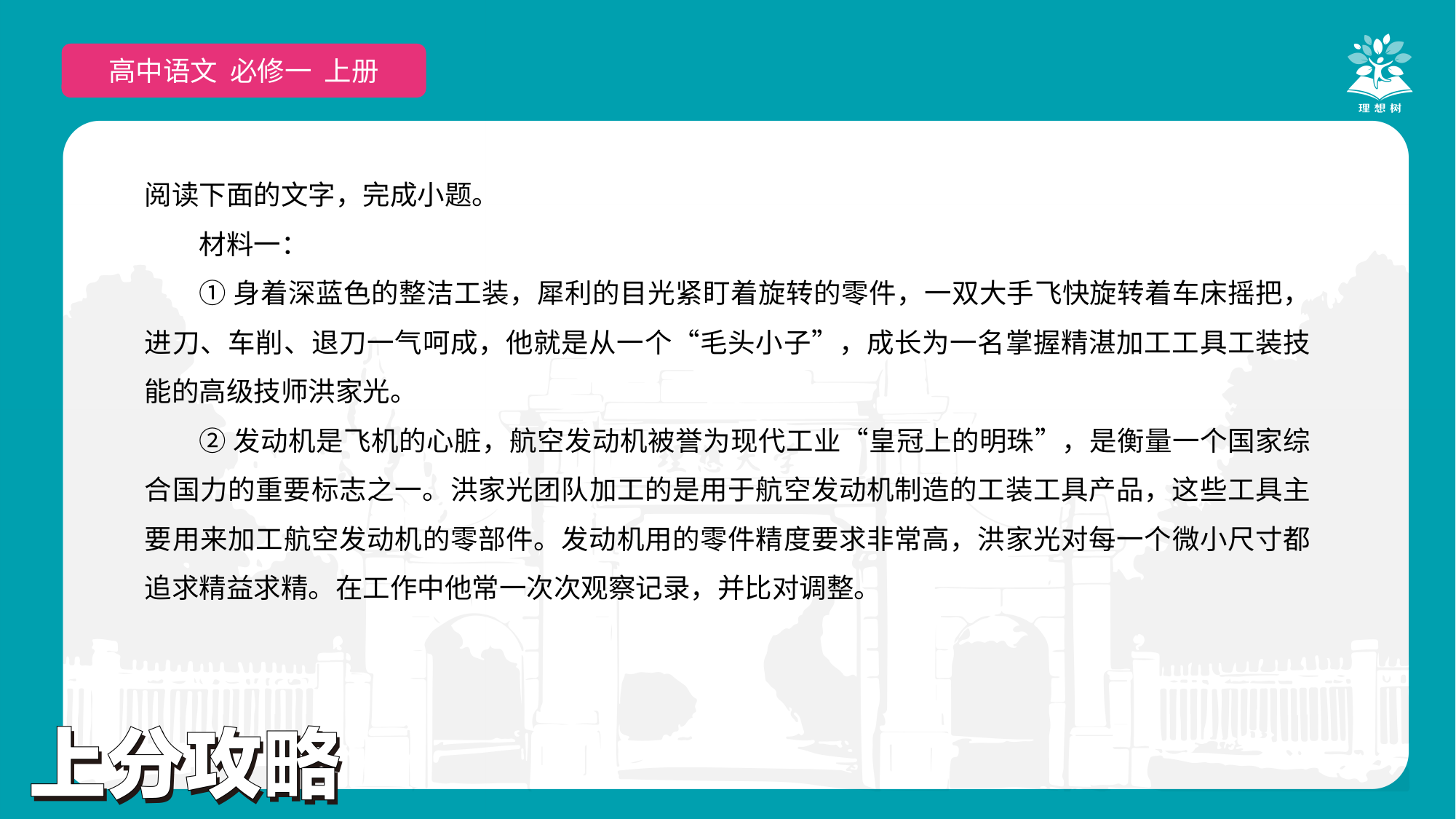

高中语文  选择性必修上
高中语文  必修一  上册
阅读下面的文字，完成小题。
材料一：
①身着深蓝色的整洁工装，犀利的目光紧盯着旋转的零件，一双大手飞快旋转着车床摇把，进刀、车削、退刀一气呵成，他就是从一个“毛头小子”，成长为一名掌握精湛加工工具工装技能的高级技师洪家光。
②发动机是飞机的心脏，航空发动机被誉为现代工业“皇冠上的明珠”，是衡量一个国家综合国力的重要标志之一。洪家光团队加工的是用于航空发动机制造的工装工具产品，这些工具主要用来加工航空发动机的零部件。发动机用的零件精度要求非常高，洪家光对每一个微小尺寸都追求精益求精。在工作中他常一次次观察记录，并比对调整。